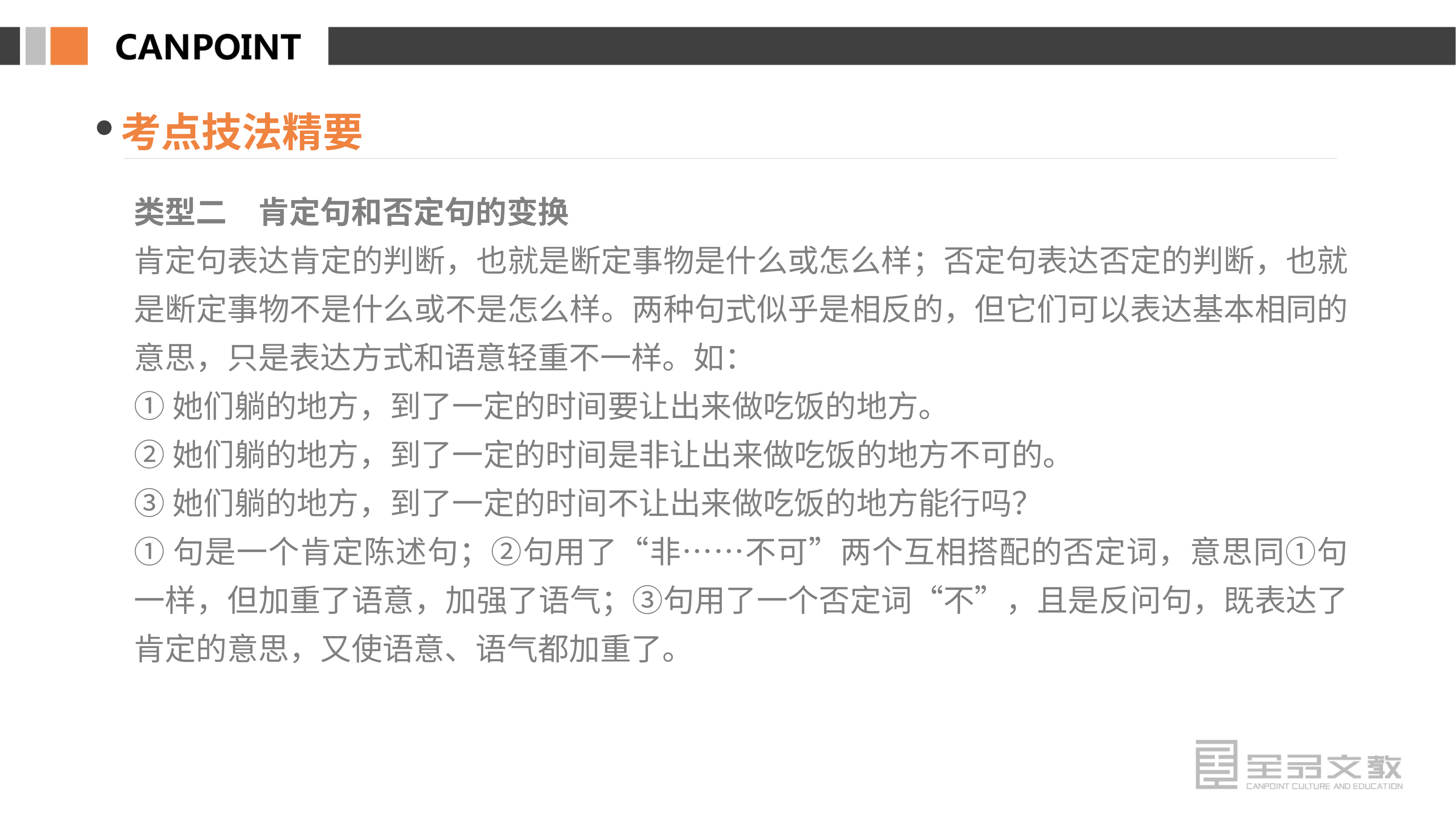

考点技法精要

类型二　肯定句和否定句的变换
肯定句表达肯定的判断，也就是断定事物是什么或怎么样；否定句表达否定的判断，也就是断定事物不是什么或不是怎么样。两种句式似乎是相反的，但它们可以表达基本相同的意思，只是表达方式和语意轻重不一样。如：
①她们躺的地方，到了一定的时间要让出来做吃饭的地方。
②她们躺的地方，到了一定的时间是非让出来做吃饭的地方不可的。
③她们躺的地方，到了一定的时间不让出来做吃饭的地方能行吗？
①句是一个肯定陈述句；②句用了“非……不可”两个互相搭配的否定词，意思同①句一样，但加重了语意，加强了语气；③句用了一个否定词“不”，且是反问句，既表达了肯定的意思，又使语意、语气都加重了。